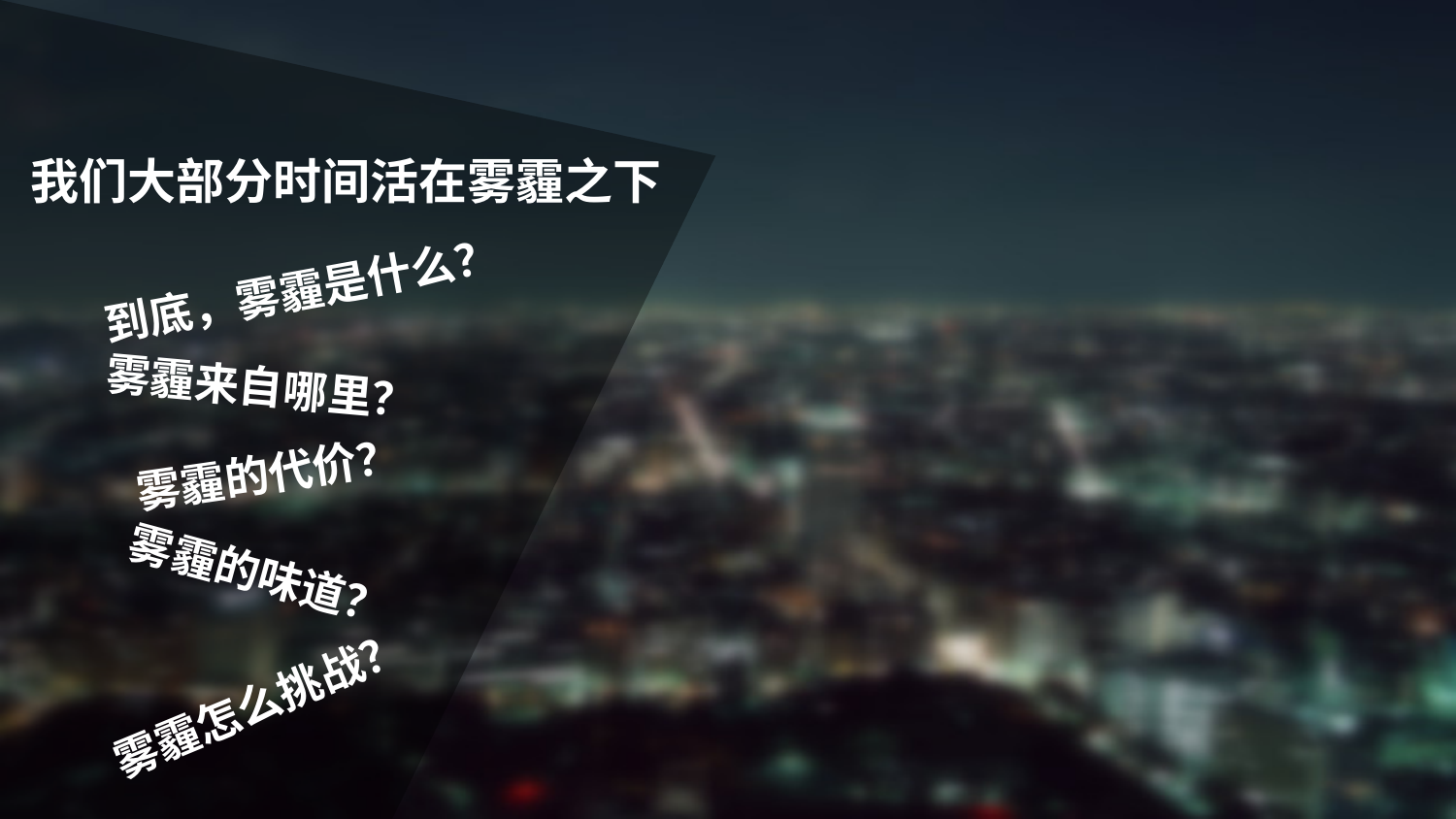

我们大部分时间活在雾霾之下
到底，雾霾是什么？
雾霾来自哪里？
雾霾的代价？
雾霾的味道？
雾霾怎么挑战？